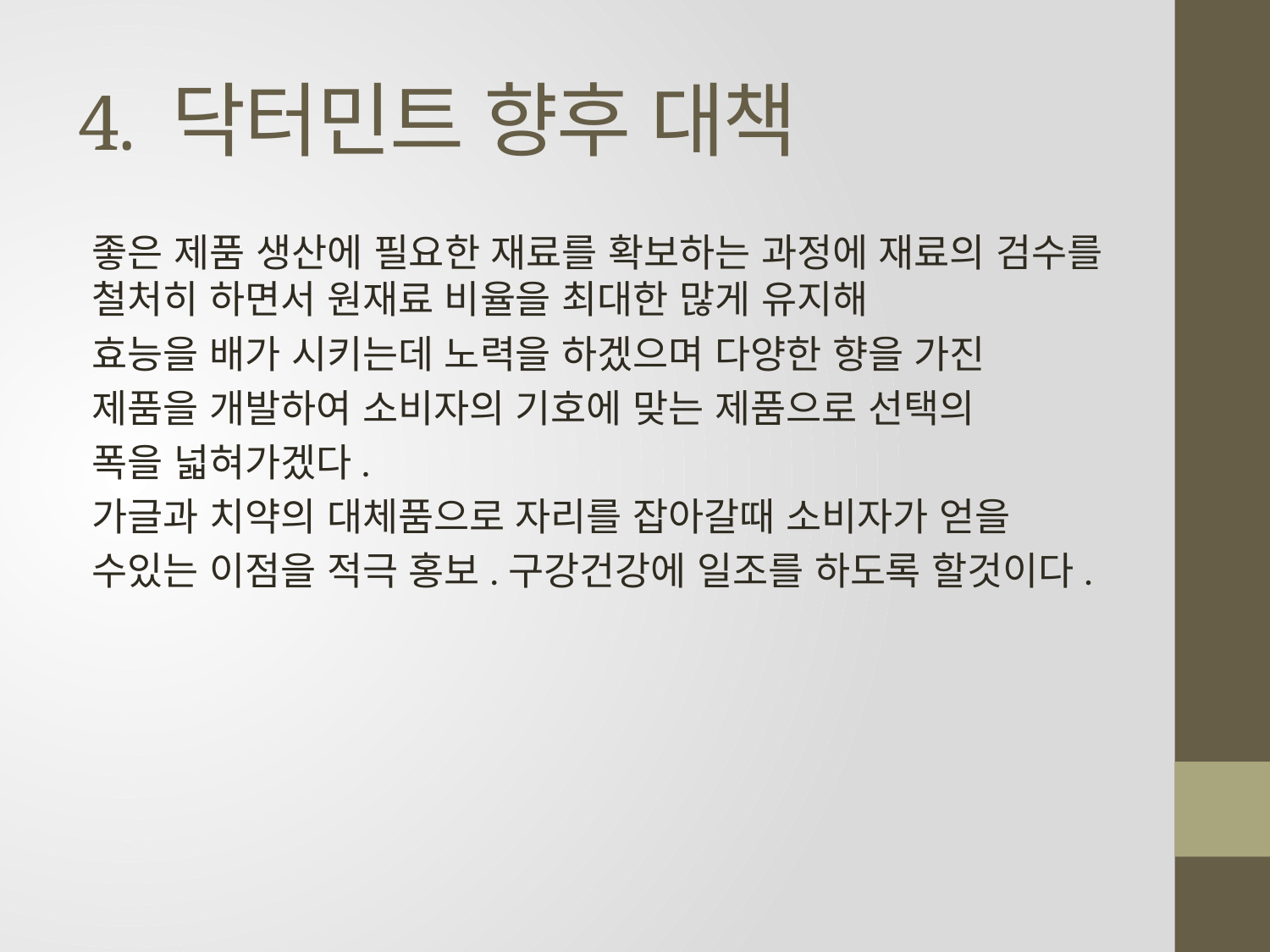

# 4. 닥터민트 향후 대책
좋은 제품 생산에 필요한 재료를 확보하는 과정에 재료의 검수를 철처히 하면서 원재료 비율을 최대한 많게 유지해
효능을 배가 시키는데 노력을 하겠으며 다양한 향을 가진
제품을 개발하여 소비자의 기호에 맞는 제품으로 선택의
폭을 넓혀가겠다.
가글과 치약의 대체품으로 자리를 잡아갈때 소비자가 얻을
수있는 이점을 적극 홍보.구강건강에 일조를 하도록 할것이다.